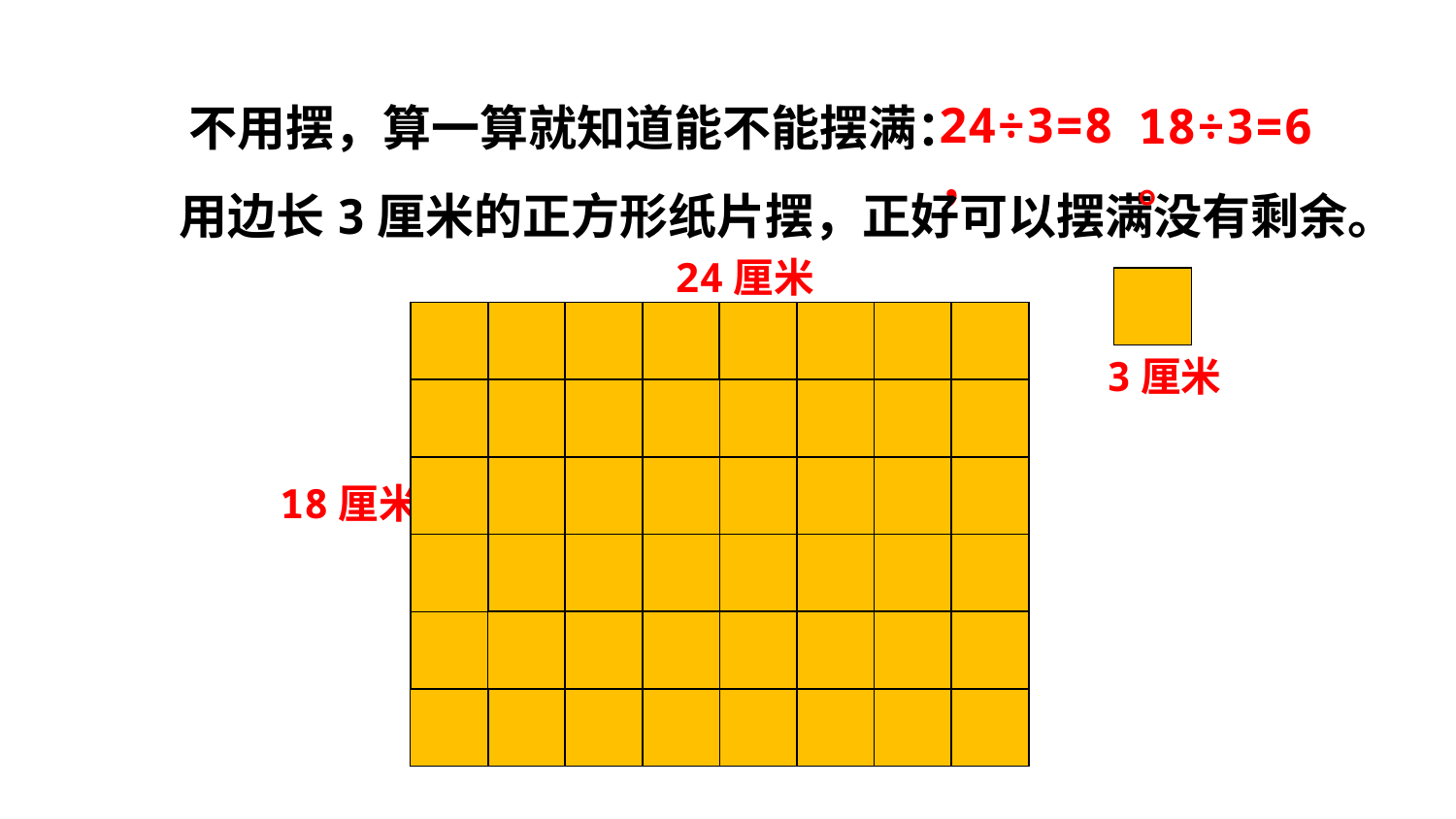

24÷3=8，
18÷3=6。
不用摆，算一算就知道能不能摆满：
用边长3厘米的正方形纸片摆，正好可以摆满没有剩余。
24厘米

3厘米

18厘米